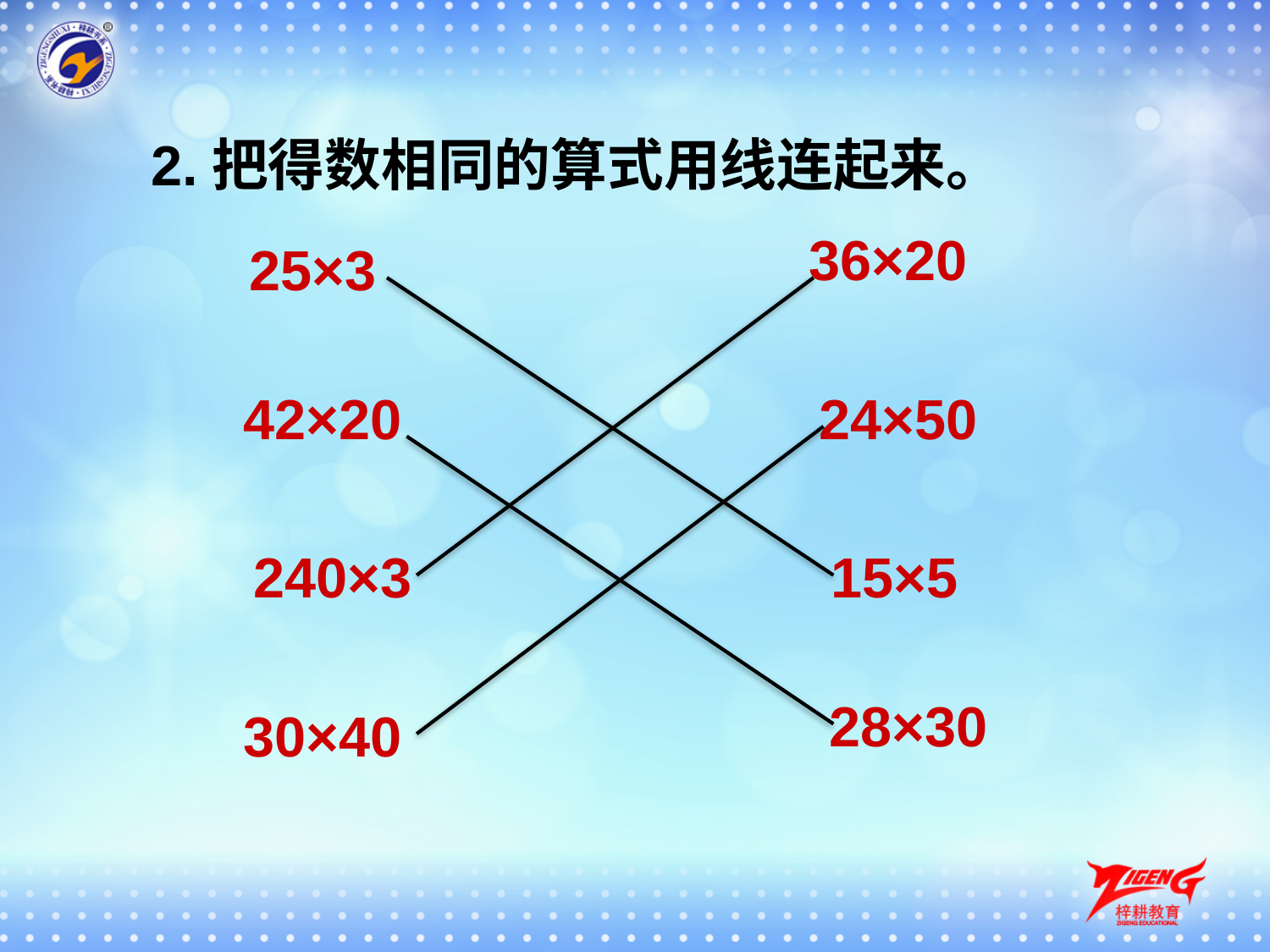

2.把得数相同的算式用线连起来。
36×20
25×3
42×20
24×50
240×3
15×5
28×30
30×40